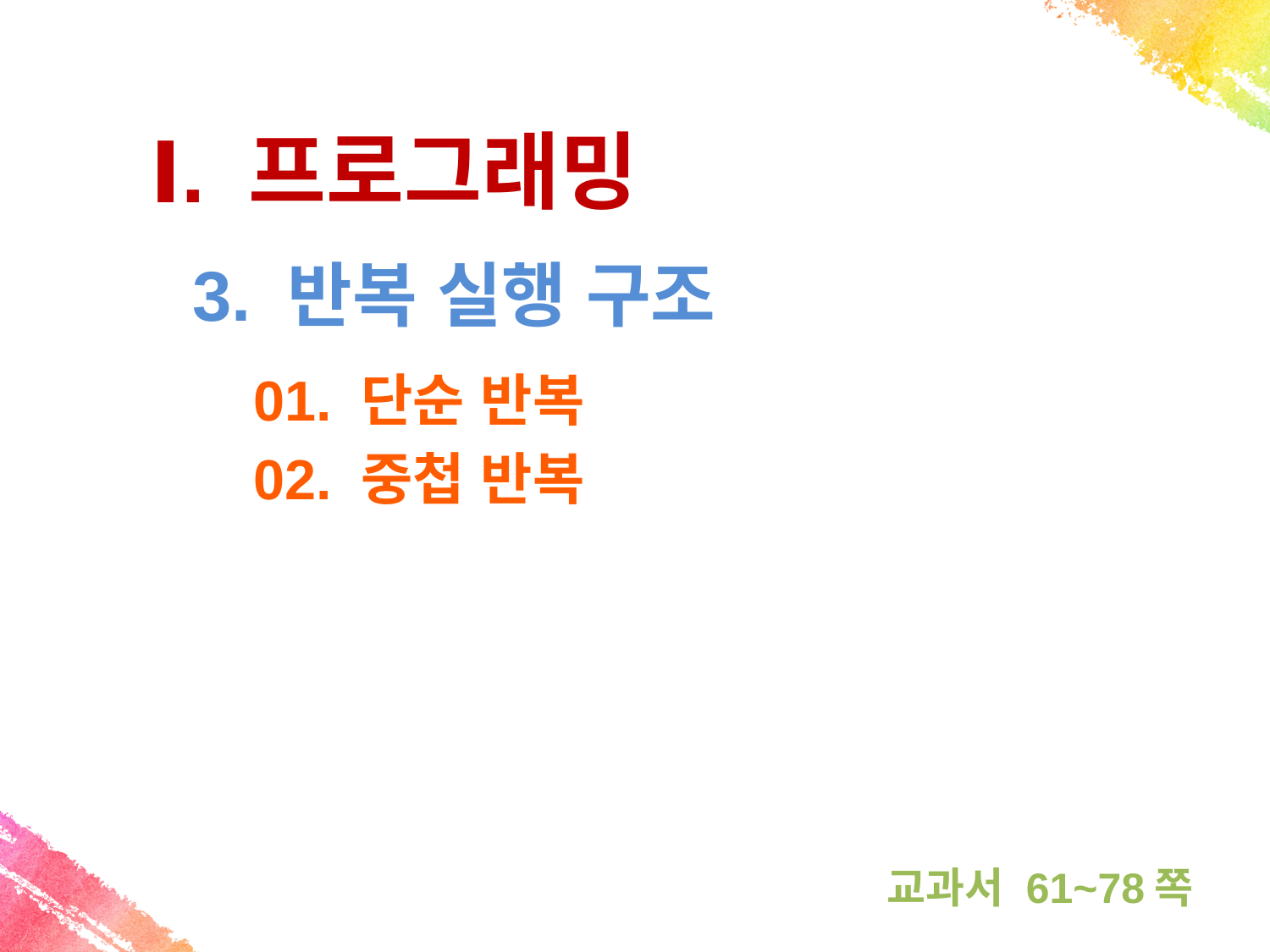

Ⅰ. 프로그래밍
3. 반복 실행 구조
01. 단순 반복
02. 중첩 반복
교과서 61~78쪽